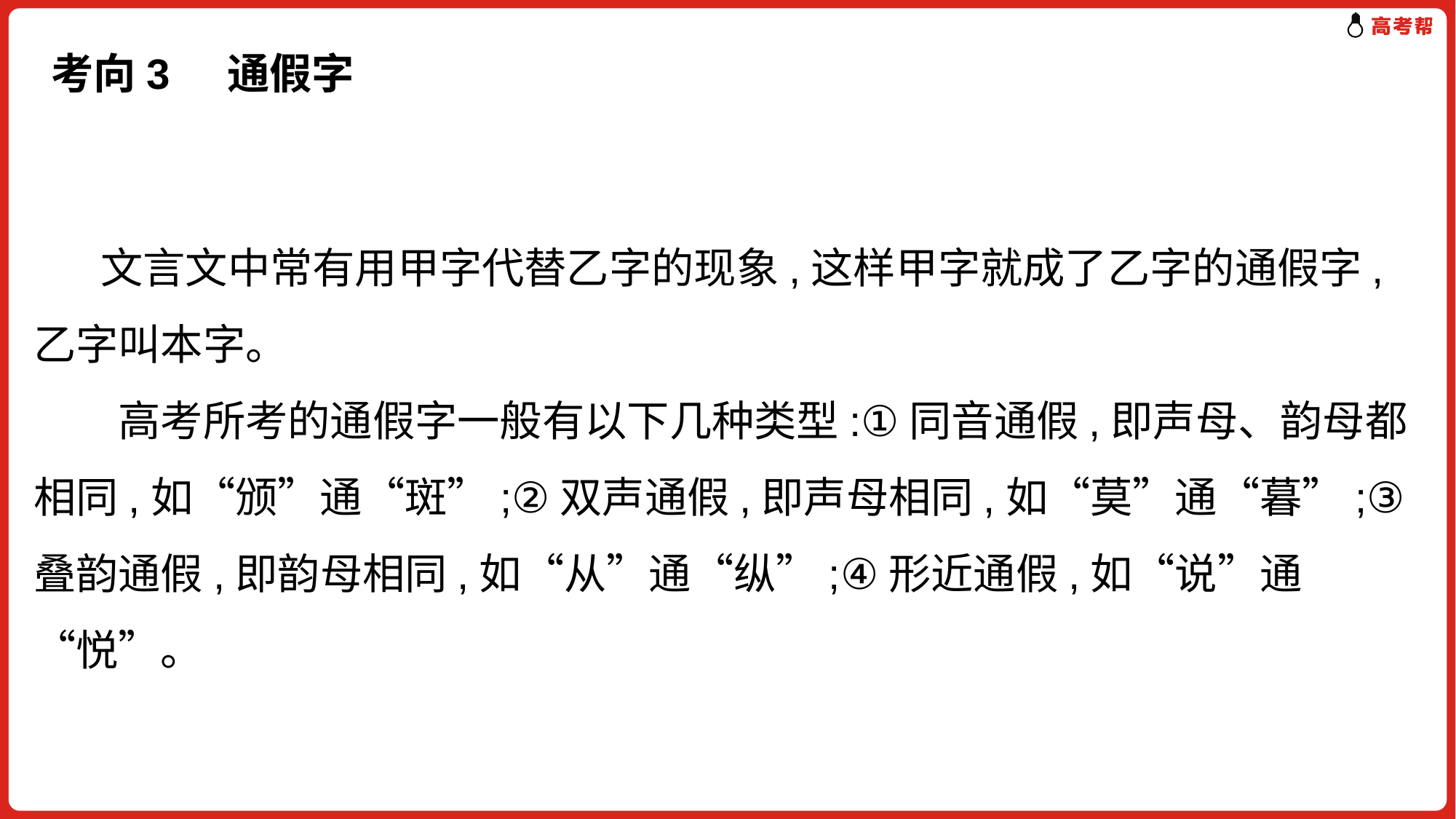

# 考向3    通假字

      文言文中常有用甲字代替乙字的现象,这样甲字就成了乙字的通假字,乙字叫本字。
　　高考所考的通假字一般有以下几种类型:①同音通假,即声母、韵母都相同,如“颁”通“斑”;②双声通假,即声母相同,如“莫”通“暮”;③叠韵通假,即韵母相同,如“从”通“纵”;④形近通假,如“说”通“悦”。